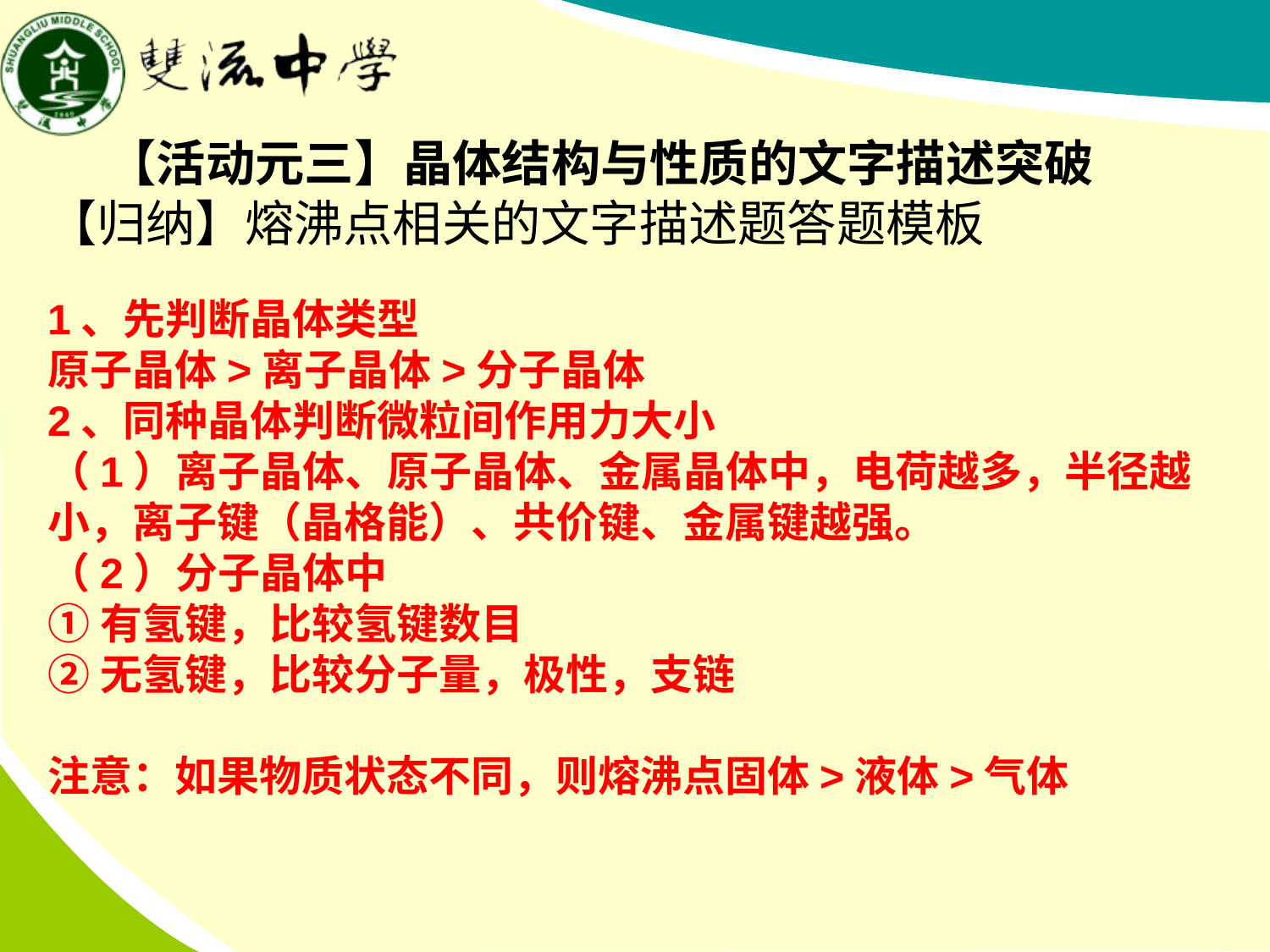

【活动元三】晶体结构与性质的文字描述突破
【归纳】熔沸点相关的文字描述题答题模板

1、先判断晶体类型
原子晶体>离子晶体>分子晶体
2、同种晶体判断微粒间作用力大小
（1）离子晶体、原子晶体、金属晶体中，电荷越多，半径越小，离子键（晶格能）、共价键、金属键越强。
（2）分子晶体中
①有氢键，比较氢键数目
②无氢键，比较分子量，极性，支链

注意：如果物质状态不同，则熔沸点固体>液体>气体